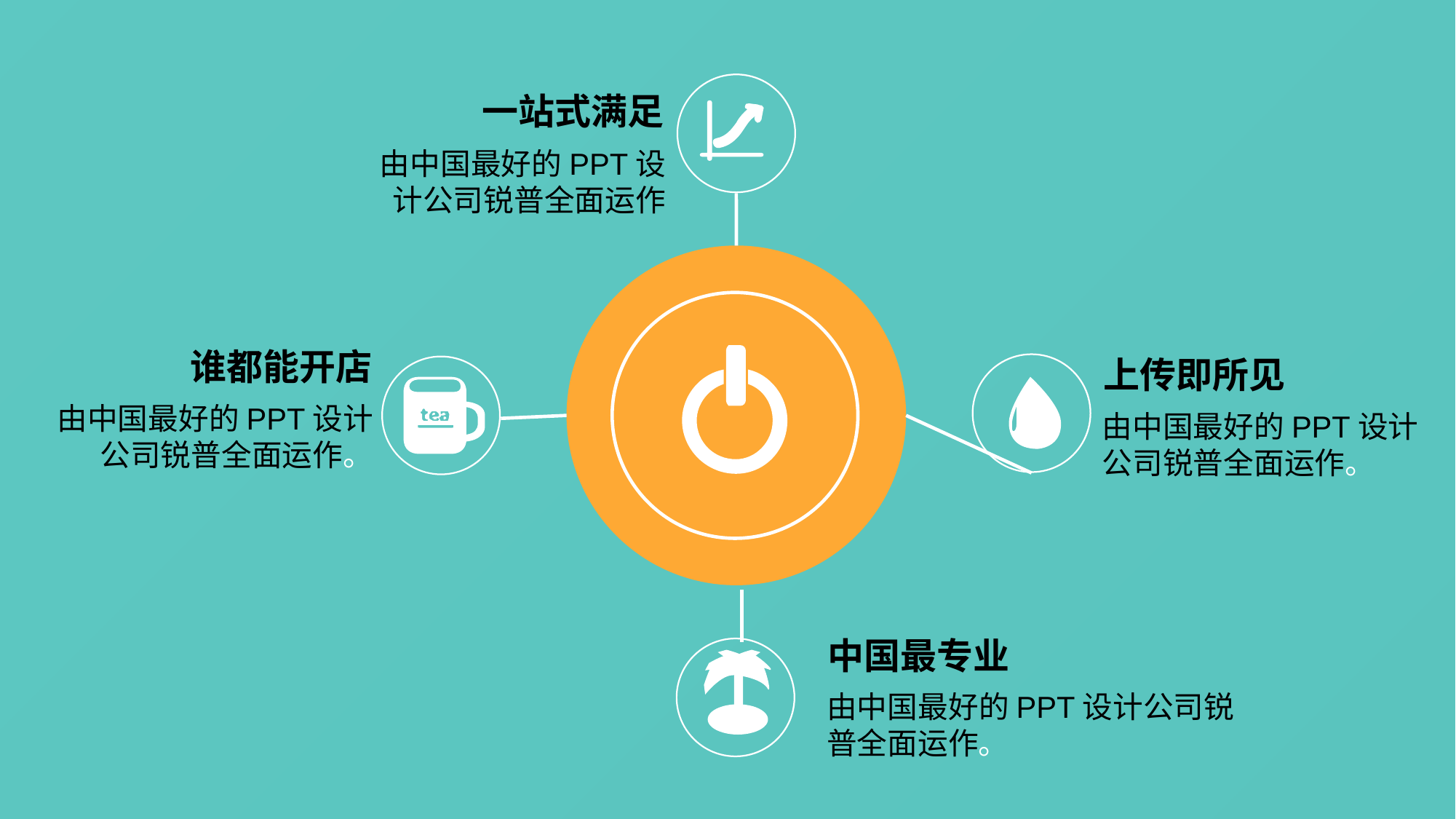

一站式满足
由中国最好的PPT设计公司锐普全面运作

谁都能开店

上传即所见

由中国最好的PPT设计公司锐普全面运作。
由中国最好的PPT设计公司锐普全面运作。

中国最专业
由中国最好的PPT设计公司锐普全面运作。